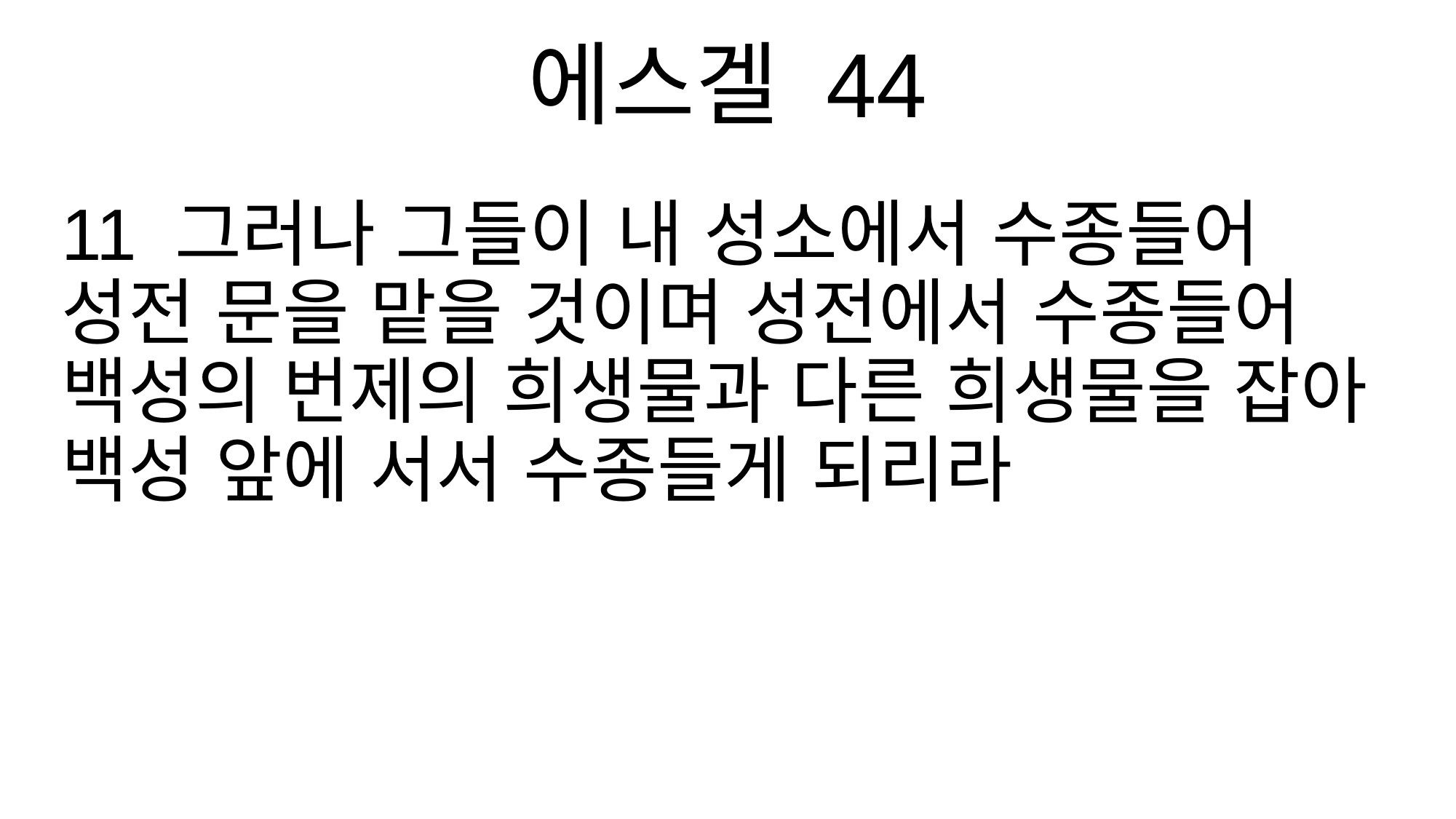

에스겔 44
11 그러나 그들이 내 성소에서 수종들어 성전 문을 맡을 것이며 성전에서 수종들어 백성의 번제의 희생물과 다른 희생물을 잡아 백성 앞에 서서 수종들게 되리라